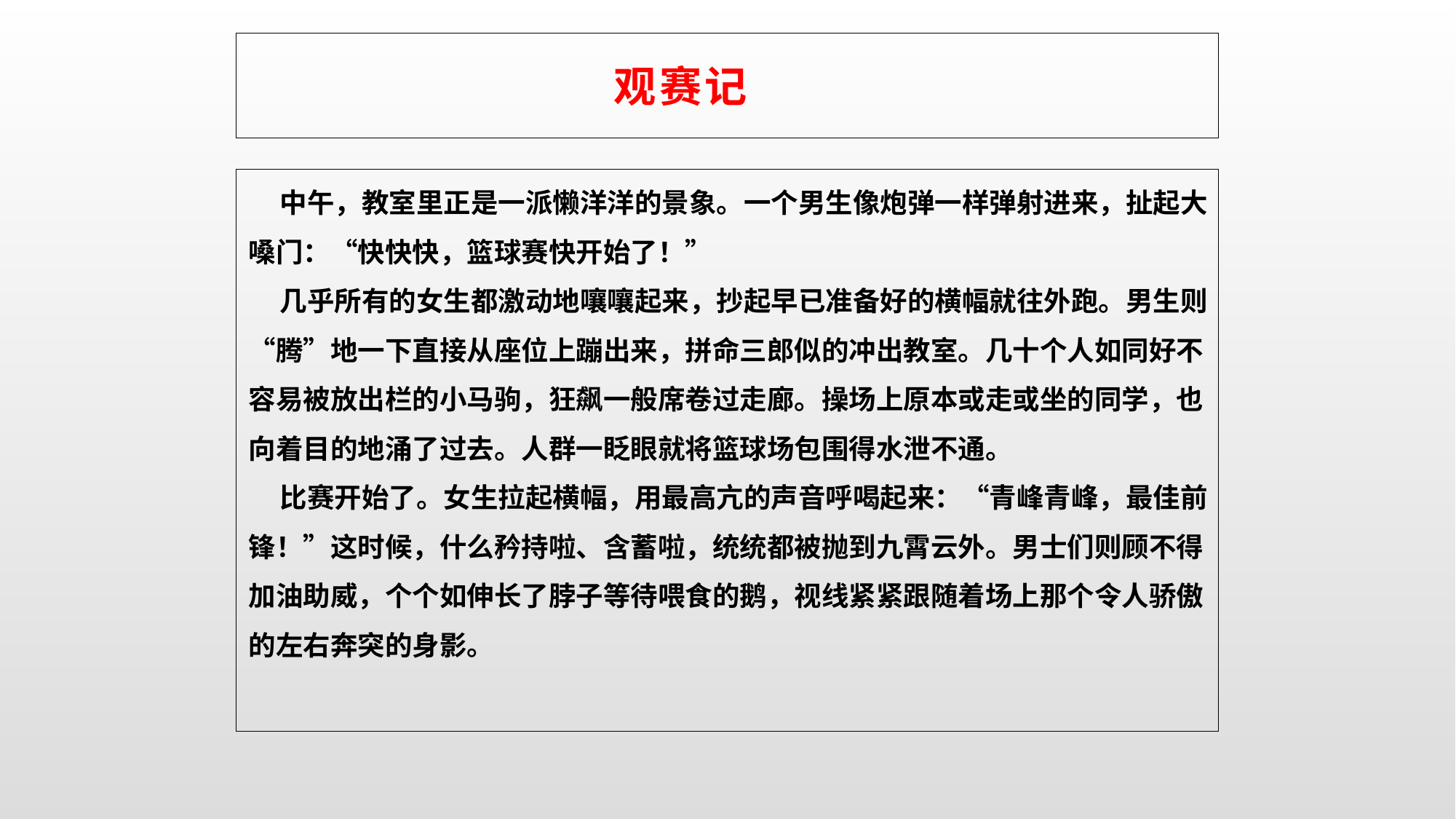

观赛记
    中午，教室里正是一派懒洋洋的景象。一个男生像炮弹一样弹射进来，扯起大嗓门：“快快快，篮球赛快开始了！”
    几乎所有的女生都激动地嚷嚷起来，抄起早已准备好的横幅就往外跑。男生则“腾”地一下直接从座位上蹦出来，拼命三郎似的冲出教室。几十个人如同好不容易被放出栏的小马驹，狂飙一般席卷过走廊。操场上原本或走或坐的同学，也向着目的地涌了过去。人群一眨眼就将篮球场包围得水泄不通。
    比赛开始了。女生拉起横幅，用最高亢的声音呼喝起来：“青峰青峰，最佳前锋！”这时候，什么矜持啦、含蓄啦，统统都被抛到九霄云外。男士们则顾不得加油助威，个个如伸长了脖子等待喂食的鹅，视线紧紧跟随着场上那个令人骄傲的左右奔突的身影。